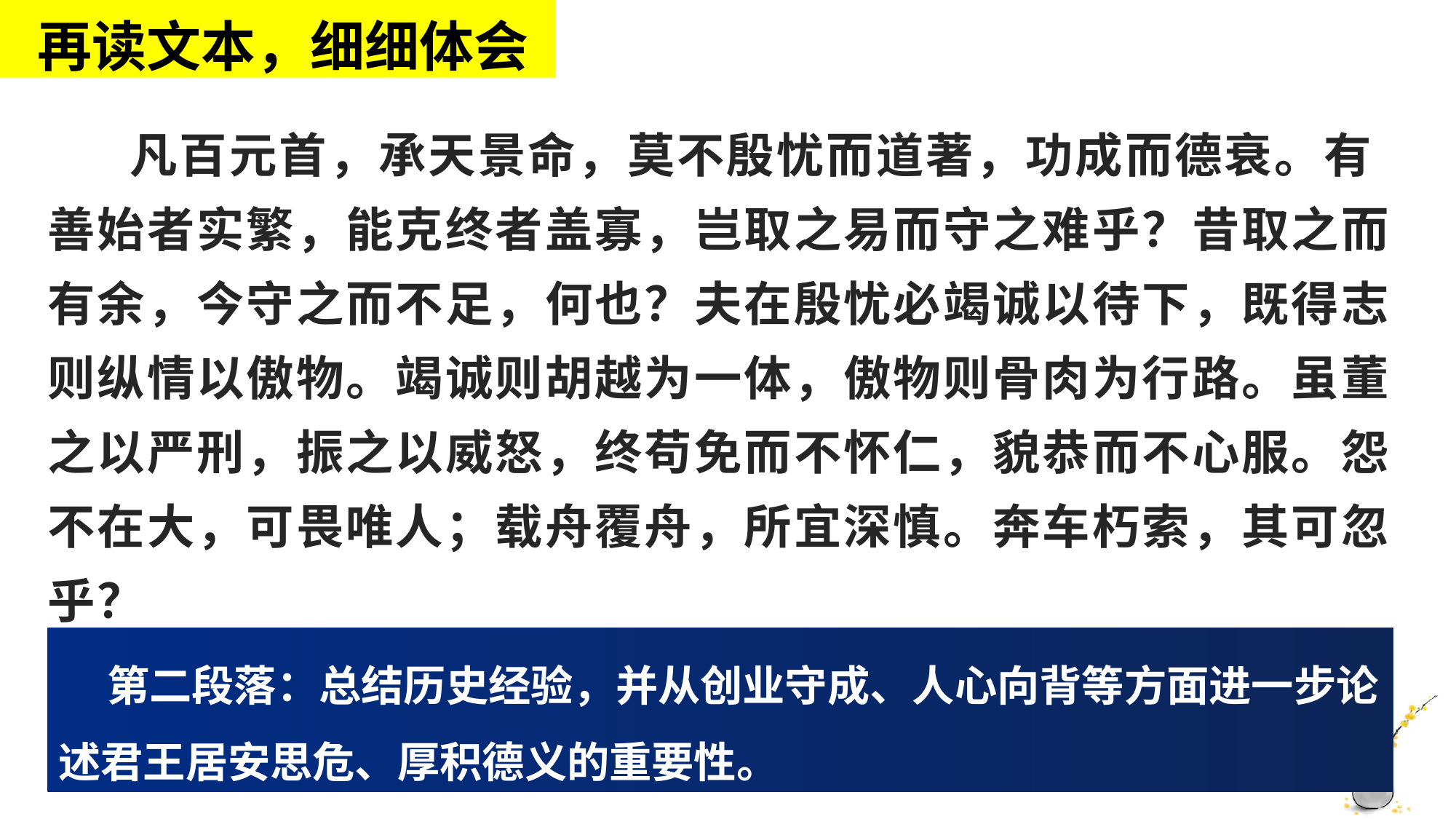

再读文本，细细体会
         凡百元首，承天景命，莫不殷忧而道著，功成而德衰。有善始者实繁，能克终者盖寡，岂取之易而守之难乎？昔取之而有余，今守之而不足，何也？夫在殷忧必竭诚以待下，既得志则纵情以傲物。竭诚则胡越为一体，傲物则骨肉为行路。虽董之以严刑，振之以威怒，终苟免而不怀仁，貌恭而不心服。怨不在大，可畏唯人；载舟覆舟，所宜深慎。奔车朽索，其可忽乎？
    第二段落：总结历史经验，并从创业守成、人心向背等方面进一步论述君王居安思危、厚积德义的重要性。